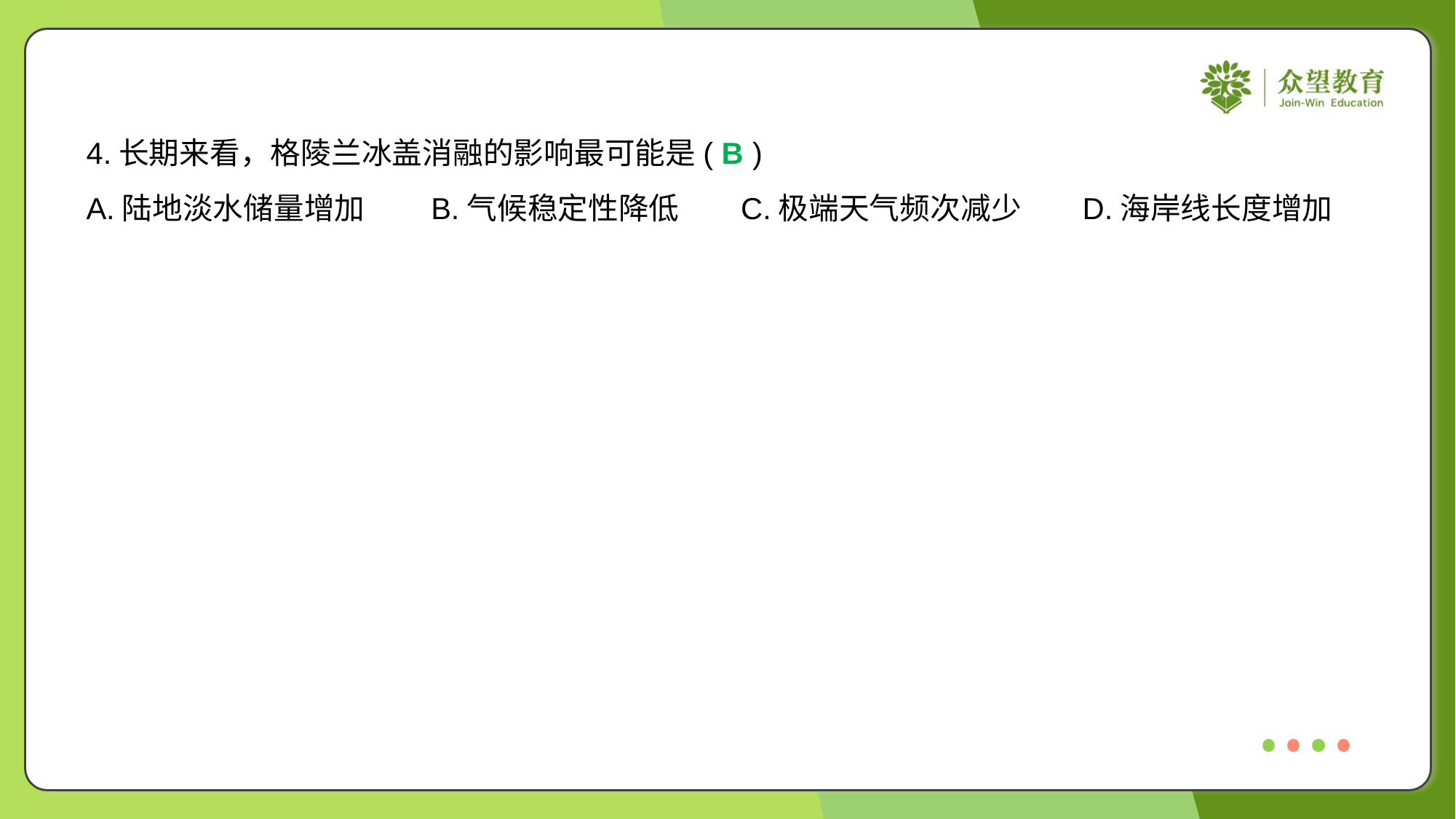

4.长期来看，格陵兰冰盖消融的影响最可能是(     )
B
A.陆地淡水储量增加	B.气候稳定性降低	C.极端天气频次减少	D.海岸线长度增加